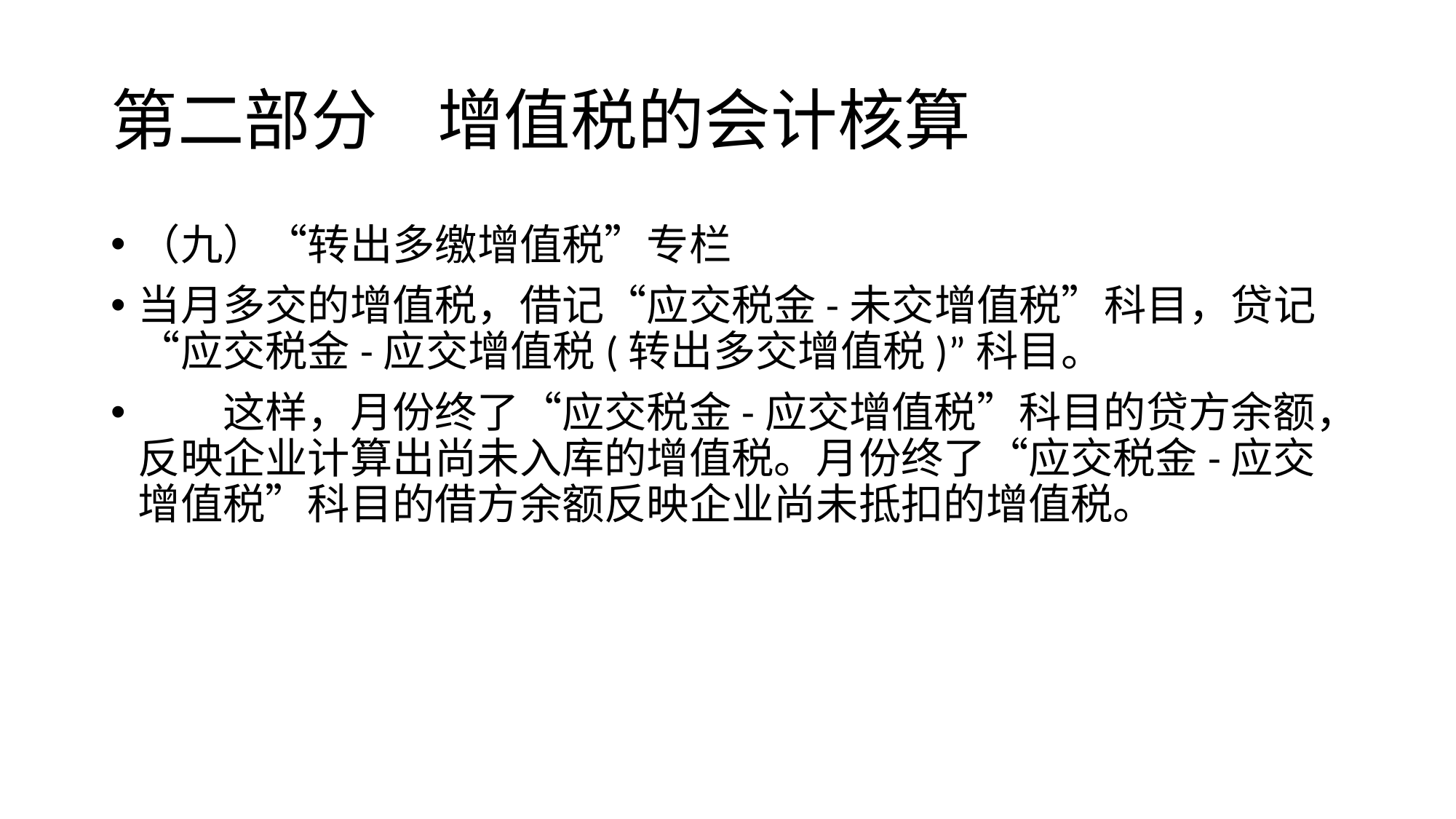

# 第二部分    增值税的会计核算
（九）“转出多缴增值税”专栏
当月多交的增值税，借记“应交税金-未交增值税”科目，贷记“应交税金-应交增值税(转出多交增值税)”科目。
　　这样，月份终了“应交税金-应交增值税”科目的贷方余额，反映企业计算出尚未入库的增值税。月份终了“应交税金-应交增值税”科目的借方余额反映企业尚未抵扣的增值税。